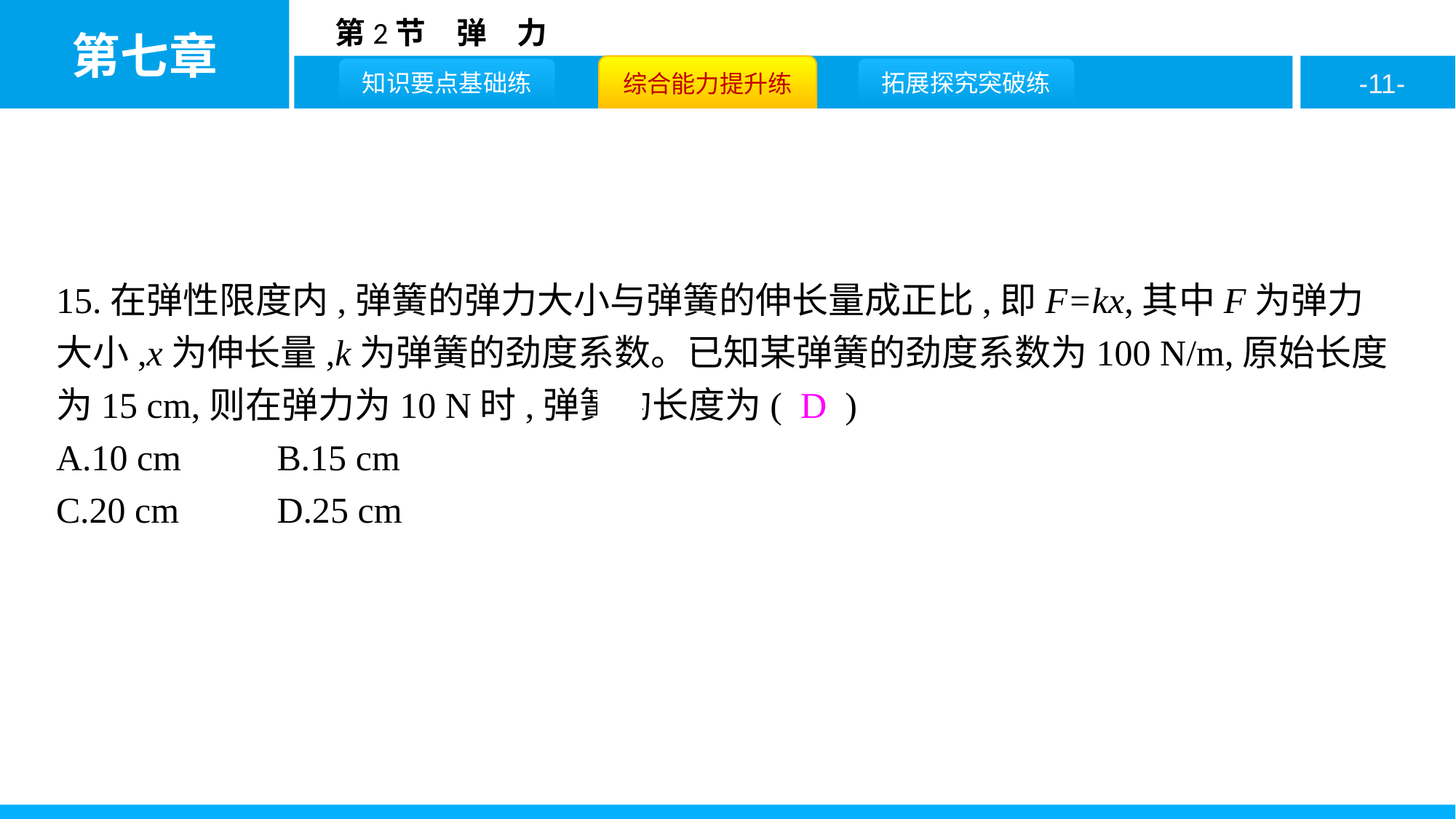

15.在弹性限度内,弹簧的弹力大小与弹簧的伸长量成正比,即F=kx,其中F为弹力大小,x为伸长量,k为弹簧的劲度系数。已知某弹簧的劲度系数为100 N/m,原始长度为15 cm,则在弹力为10 N时,弹簧的长度为(  D  )
A.10 cm	B.15 cm
C.20 cm	D.25 cm